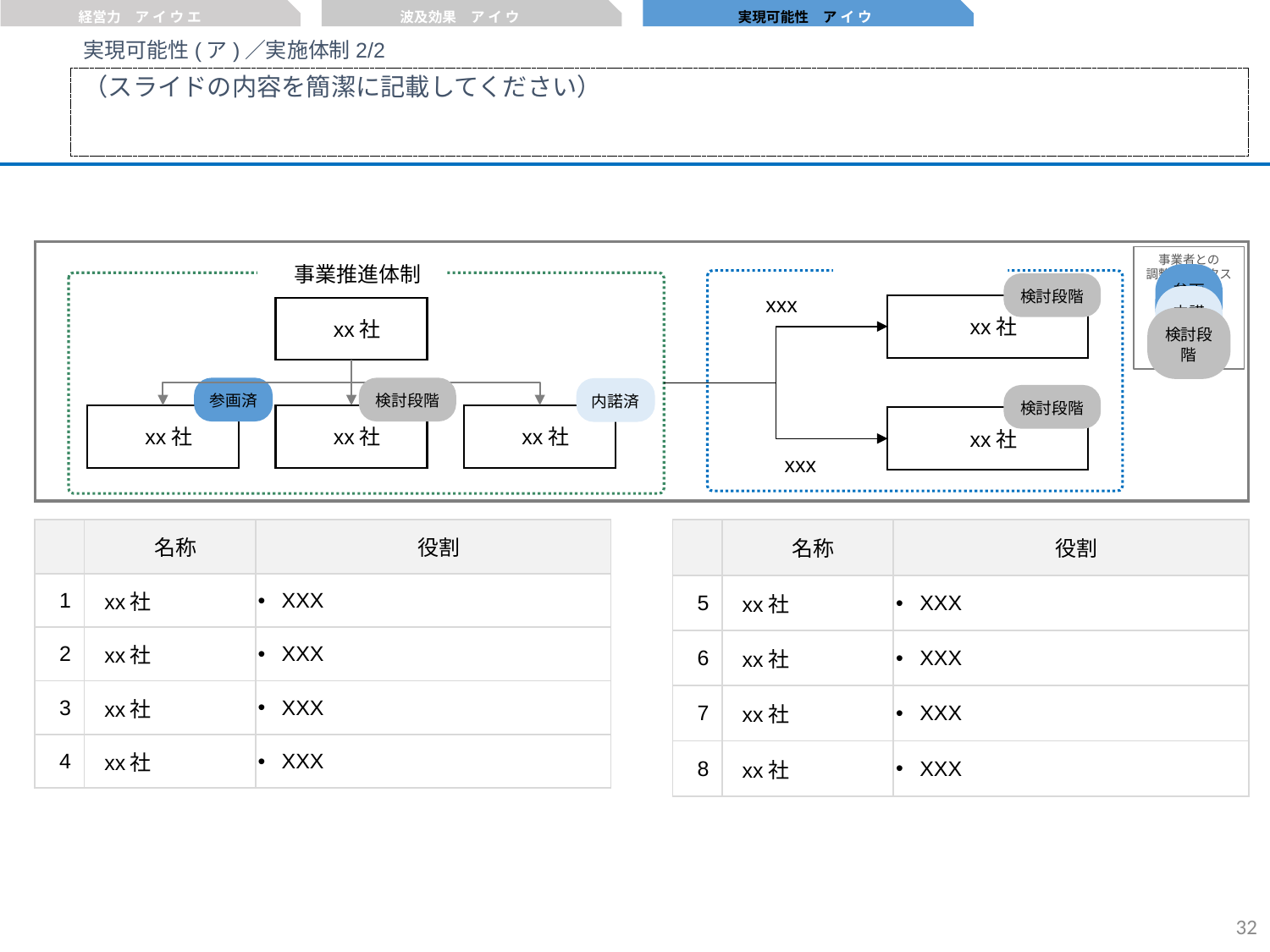

経営力　ア イ ウ エ
波及効果　ア イ ウ
実現可能性　ア イ ウ
実現可能性(ア)／実施体制2/2
（スライドの内容を簡潔に記載してください）

事業者との
調整ステータス
参画済
内諾済
検討段階
外注先・アドバイザー
事業推進体制

xxx
検討段階
xx社
xx社
参画済
検討段階
内諾済
検討段階
xx社
xx社
xx社
xx社
xxx
|  | 名称 | 役割 |
| --- | --- | --- |
| 1 | xx社 | XXX |
| 2 | xx社 | XXX |
| 3 | xx社 | XXX |
| 4 | xx社 | XXX |
|  | 名称 | 役割 |
| --- | --- | --- |
| 5 | xx社 | XXX |
| 6 | xx社 | XXX |
| 7 | xx社 | XXX |
| 8 | xx社 | XXX |
32